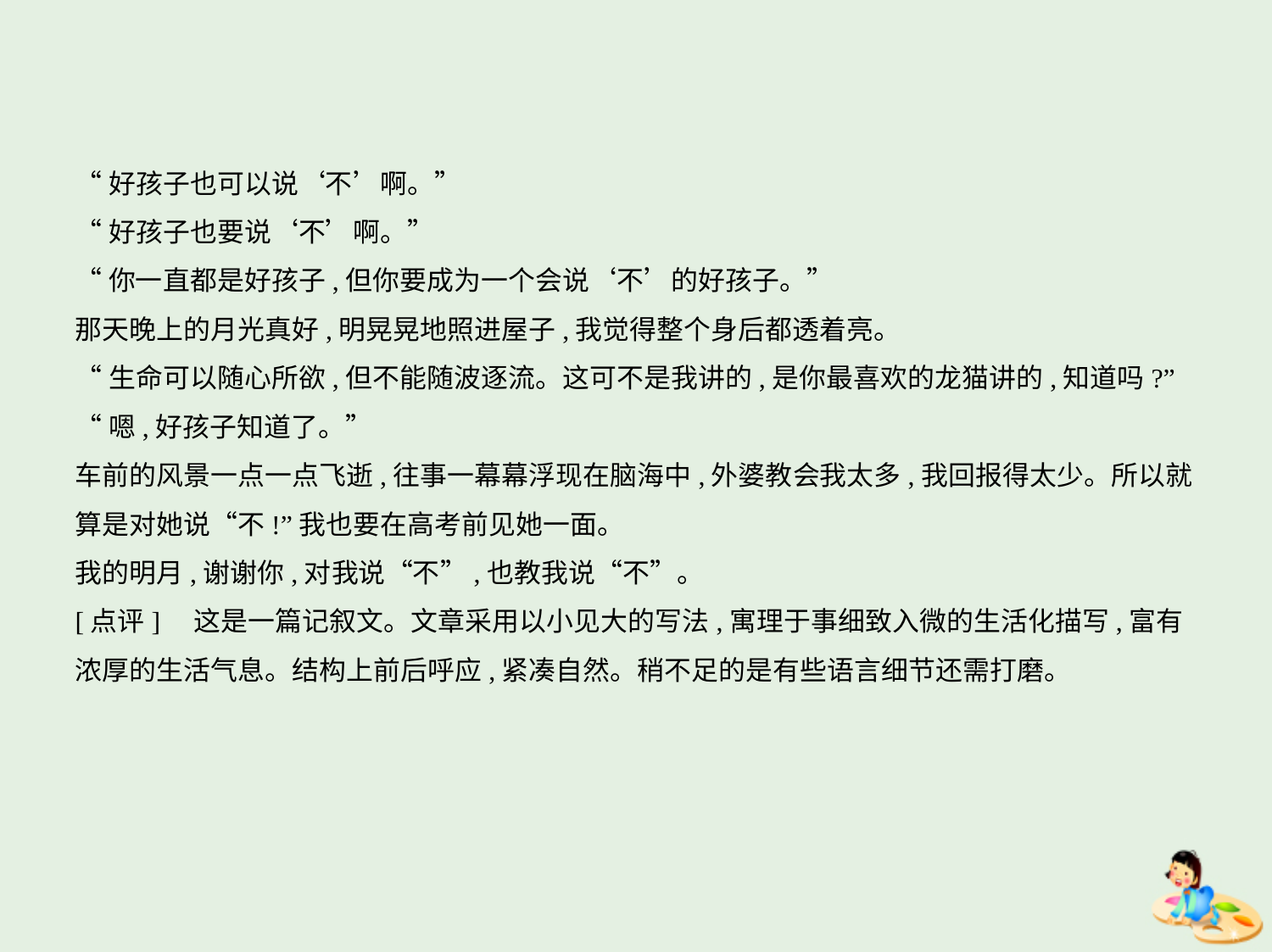

“好孩子也可以说‘不’啊。”
“好孩子也要说‘不’啊。”
“你一直都是好孩子,但你要成为一个会说‘不’的好孩子。”
那天晚上的月光真好,明晃晃地照进屋子,我觉得整个身后都透着亮。
“生命可以随心所欲,但不能随波逐流。这可不是我讲的,是你最喜欢的龙猫讲的,知道吗?”
“嗯,好孩子知道了。”
车前的风景一点一点飞逝,往事一幕幕浮现在脑海中,外婆教会我太多,我回报得太少。所以就
算是对她说“不!”我也要在高考前见她一面。
我的明月,谢谢你,对我说“不”,也教我说“不”。
[点评]　这是一篇记叙文。文章采用以小见大的写法,寓理于事细致入微的生活化描写,富有
浓厚的生活气息。结构上前后呼应,紧凑自然。稍不足的是有些语言细节还需打磨。